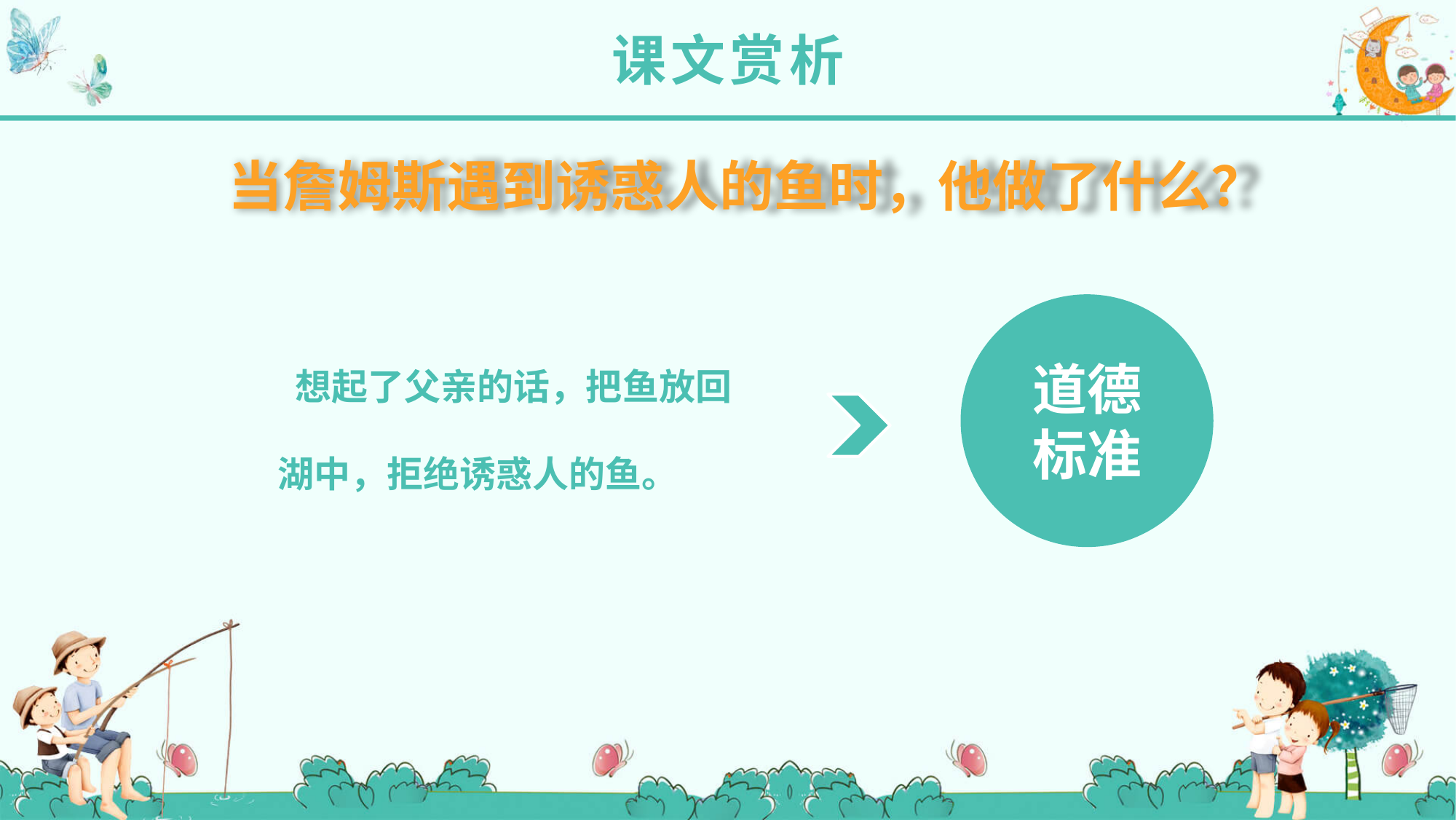

课文赏析

     当詹姆斯遇到诱惑人的鱼时，他做了什么？
道德
标准
 想起了父亲的话，把鱼放回

湖中，拒绝诱惑人的鱼。